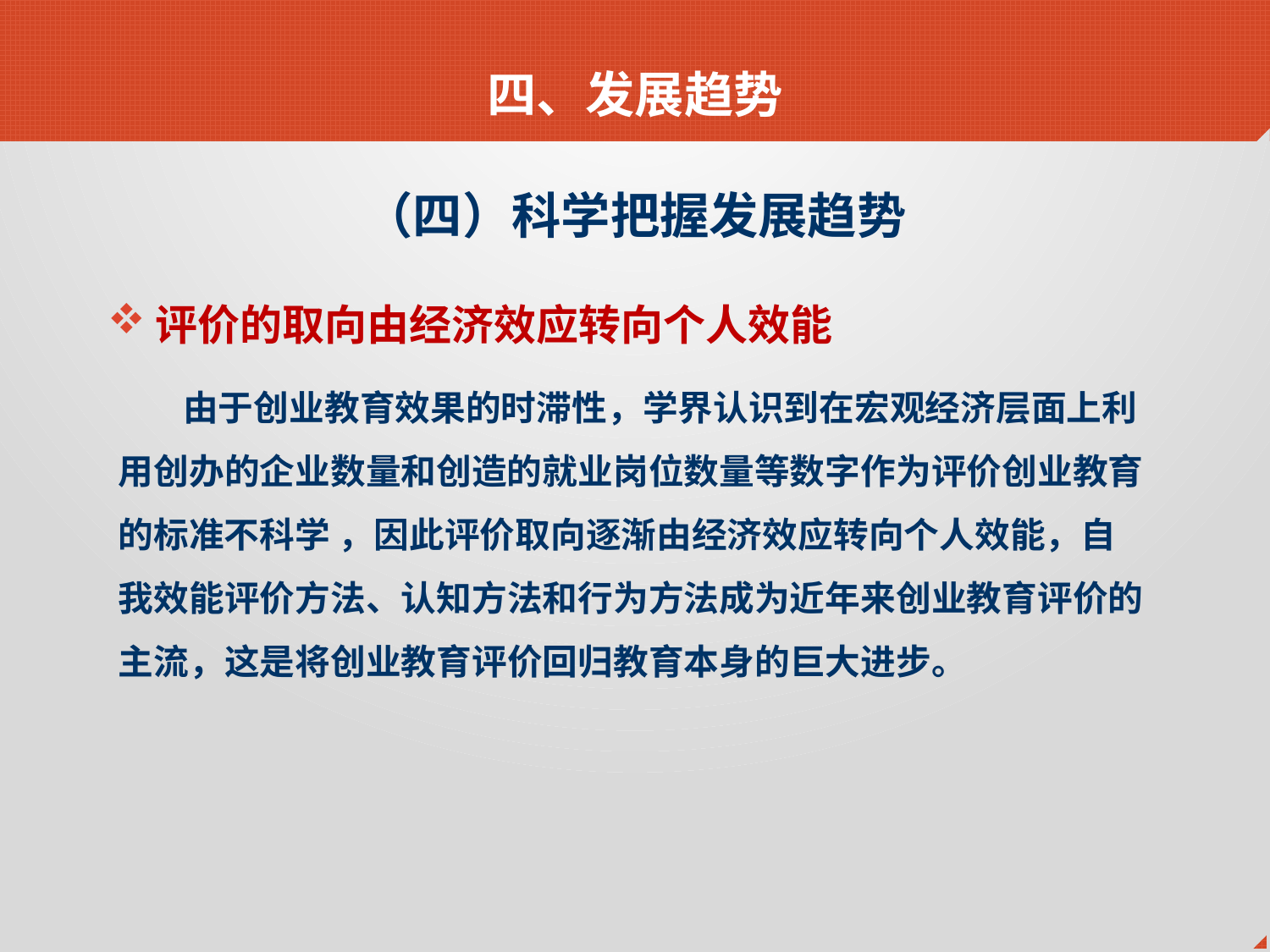

四、发展趋势
（四）科学把握发展趋势
评价的取向由经济效应转向个人效能
       由于创业教育效果的时滞性，学界认识到在宏观经济层面上利用创办的企业数量和创造的就业岗位数量等数字作为评价创业教育的标准不科学 ，因此评价取向逐渐由经济效应转向个人效能，自我效能评价方法、认知方法和行为方法成为近年来创业教育评价的主流，这是将创业教育评价回归教育本身的巨大进步。